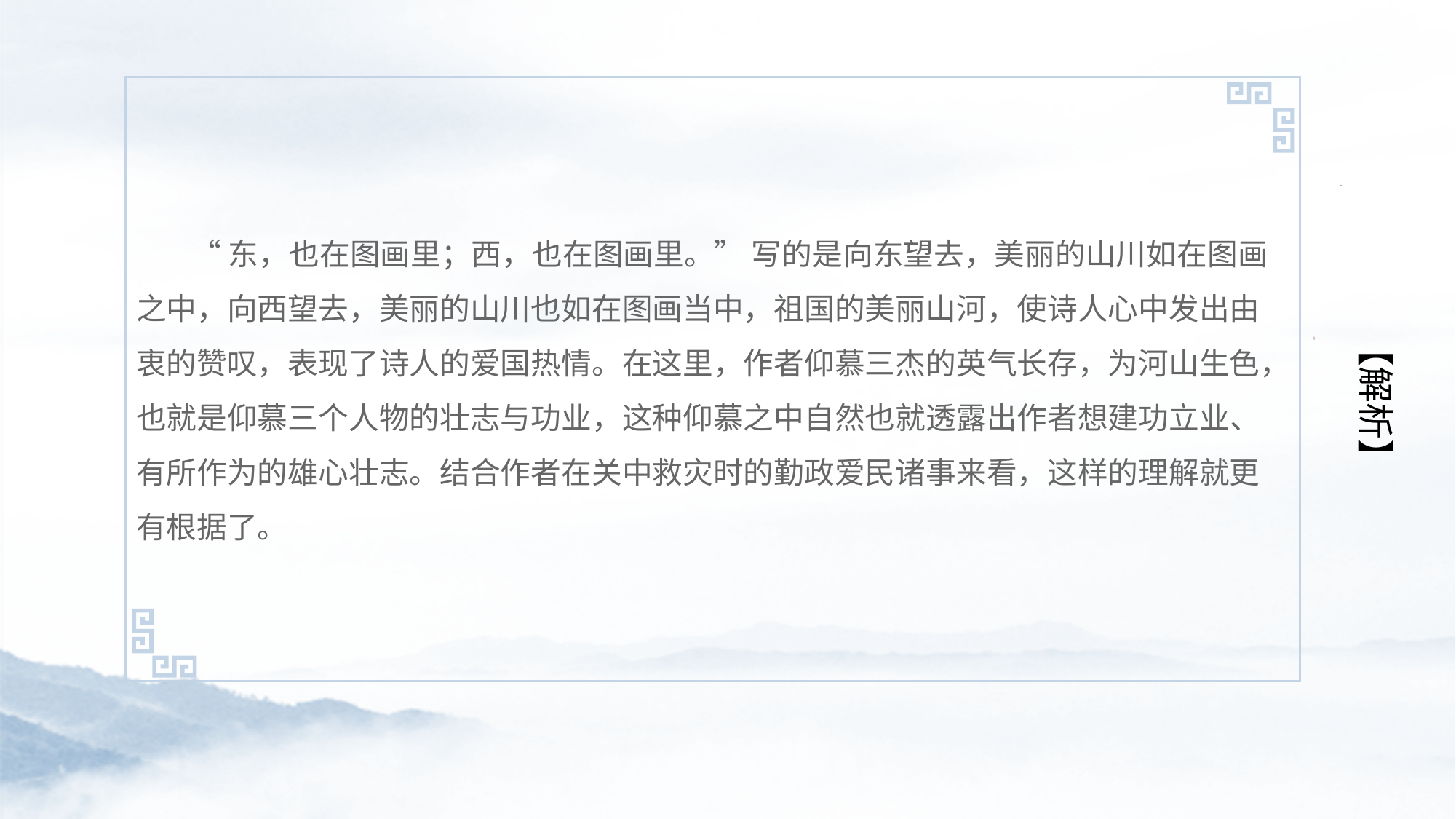

【解析】
“东，也在图画里；西，也在图画里。” 写的是向东望去，美丽的山川如在图画之中，向西望去，美丽的山川也如在图画当中，祖国的美丽山河，使诗人心中发出由衷的赞叹，表现了诗人的爱国热情。在这里，作者仰慕三杰的英气长存，为河山生色，也就是仰慕三个人物的壮志与功业，这种仰慕之中自然也就透露出作者想建功立业、有所作为的雄心壮志。结合作者在关中救灾时的勤政爱民诸事来看，这样的理解就更有根据了。